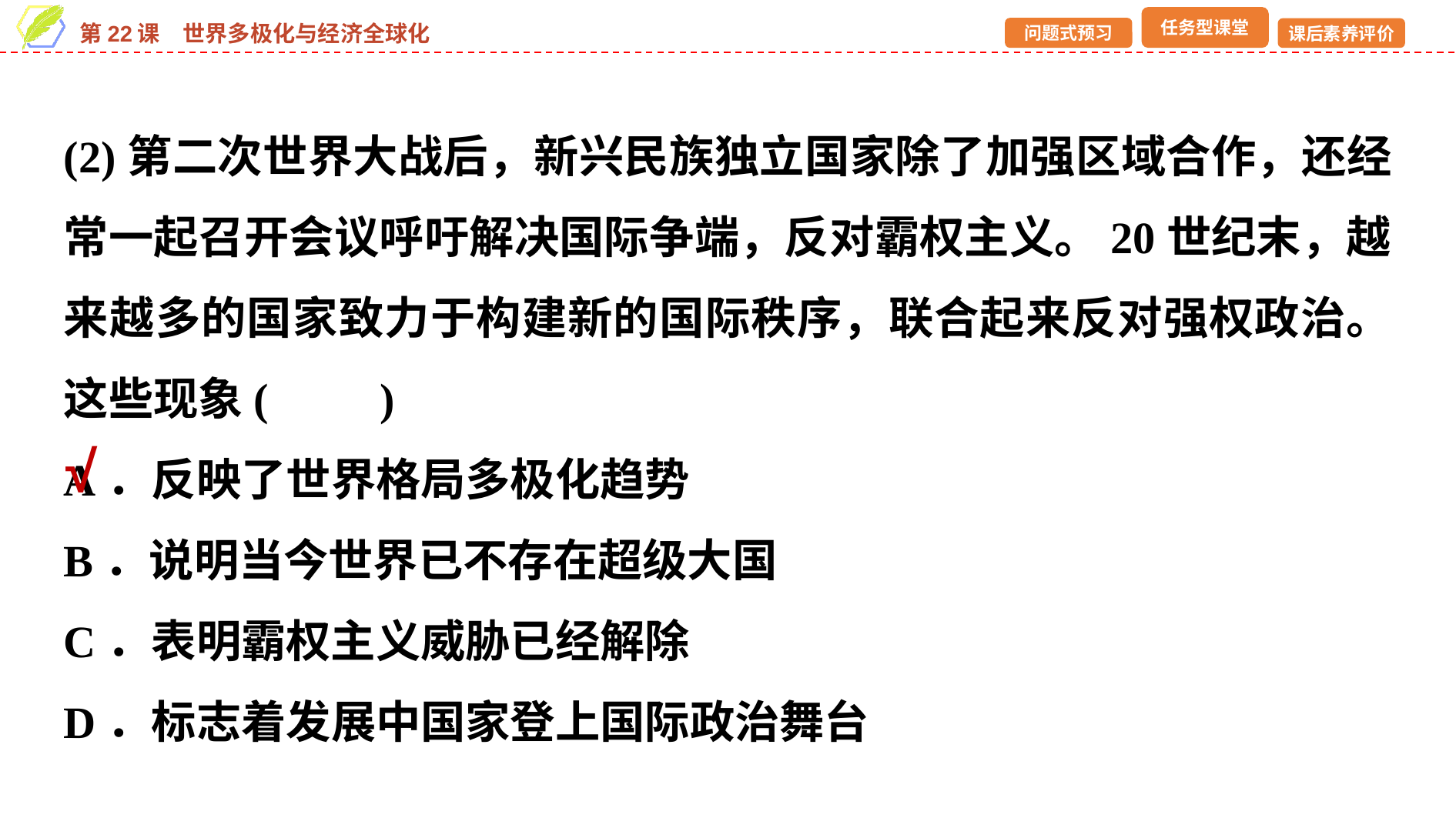

(2)第二次世界大战后，新兴民族独立国家除了加强区域合作，还经常一起召开会议呼吁解决国际争端，反对霸权主义。20世纪末，越来越多的国家致力于构建新的国际秩序，联合起来反对强权政治。这些现象(　　)
A．反映了世界格局多极化趋势
B．说明当今世界已不存在超级大国
C．表明霸权主义威胁已经解除
D．标志着发展中国家登上国际政治舞台
√